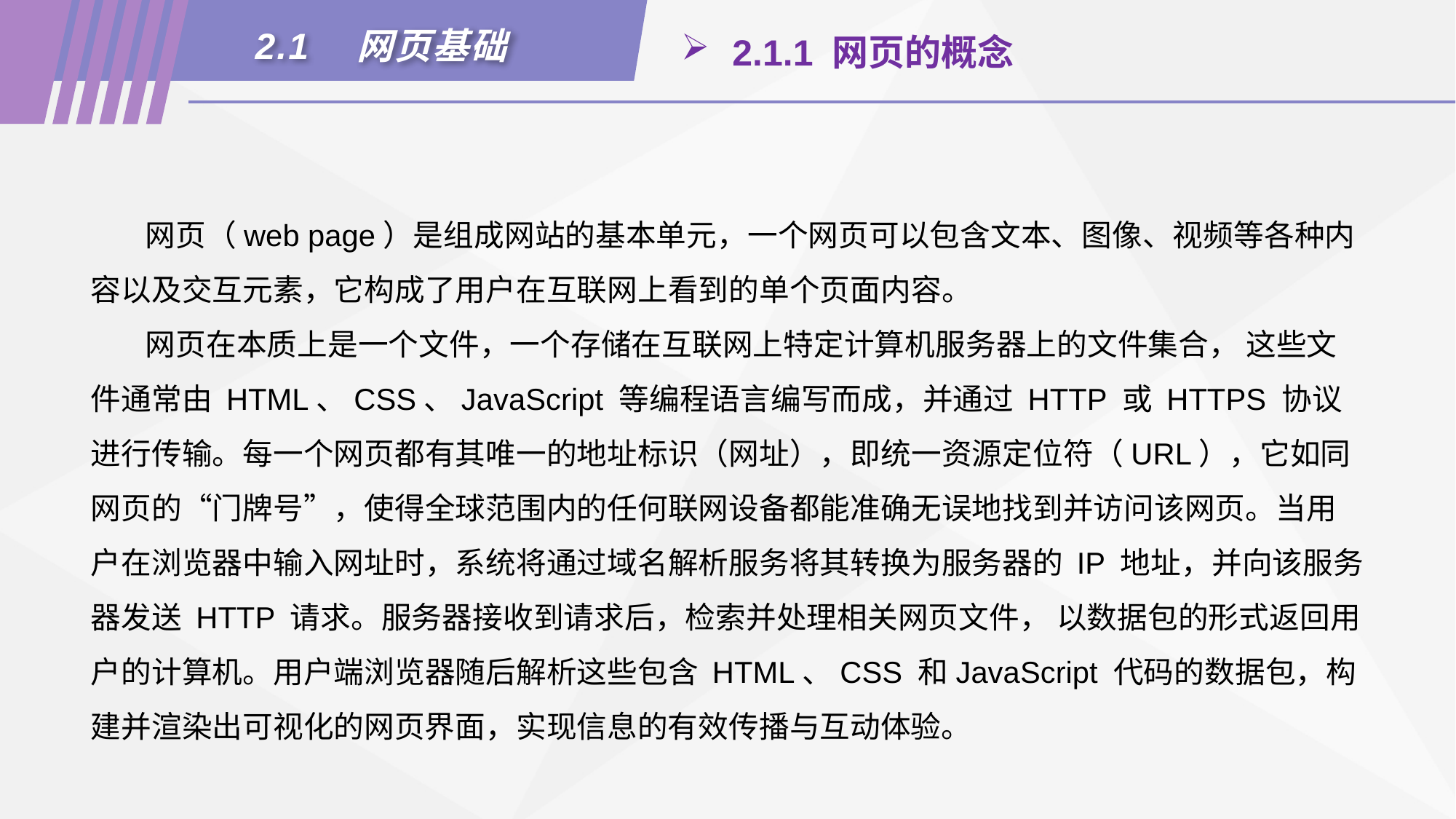

2.1　网页基础
 2.1.1 网页的概念
网页（web page）是组成网站的基本单元，一个网页可以包含文本、图像、视频等各种内容以及交互元素，它构成了用户在互联网上看到的单个页面内容。
网页在本质上是一个文件，一个存储在互联网上特定计算机服务器上的文件集合， 这些文件通常由 HTML、CSS、JavaScript 等编程语言编写而成，并通过 HTTP 或 HTTPS 协议进行传输。每一个网页都有其唯一的地址标识（网址），即统一资源定位符（URL），它如同网页的“门牌号”，使得全球范围内的任何联网设备都能准确无误地找到并访问该网页。当用户在浏览器中输入网址时，系统将通过域名解析服务将其转换为服务器的 IP 地址，并向该服务器发送 HTTP 请求。服务器接收到请求后，检索并处理相关网页文件， 以数据包的形式返回用户的计算机。用户端浏览器随后解析这些包含 HTML、CSS 和JavaScript 代码的数据包，构建并渲染出可视化的网页界面，实现信息的有效传播与互动体验。